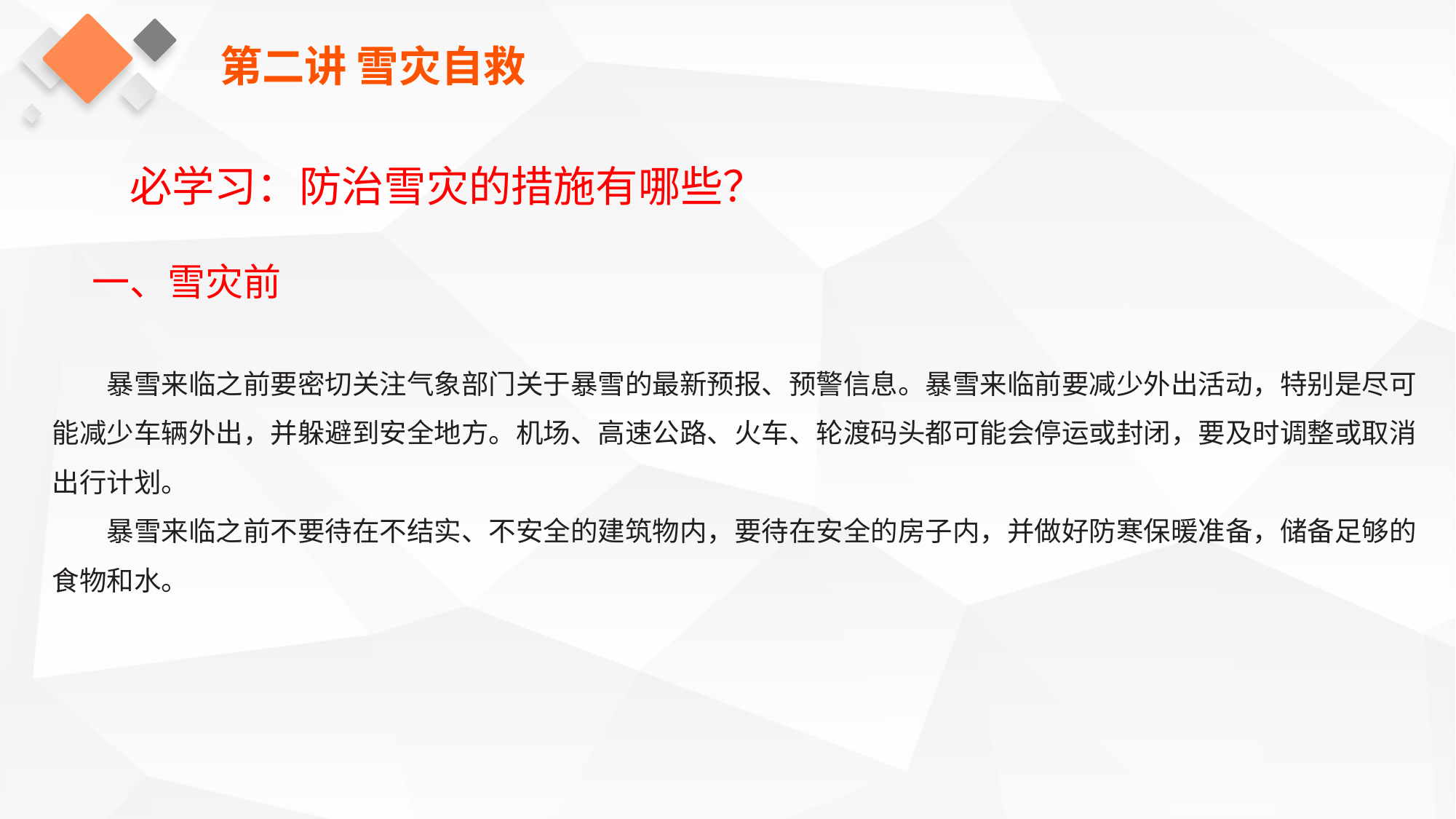

第二讲 雪灾自救

必学习：防治雪灾的措施有哪些？
一、雪灾前
暴雪来临之前要密切关注气象部门关于暴雪的最新预报、预警信息。暴雪来临前要减少外出活动，特别是尽可能减少车辆外出，并躲避到安全地方。机场、高速公路、火车、轮渡码头都可能会停运或封闭，要及时调整或取消出行计划。
暴雪来临之前不要待在不结实、不安全的建筑物内，要待在安全的房子内，并做好防寒保暖准备，储备足够的食物和水。